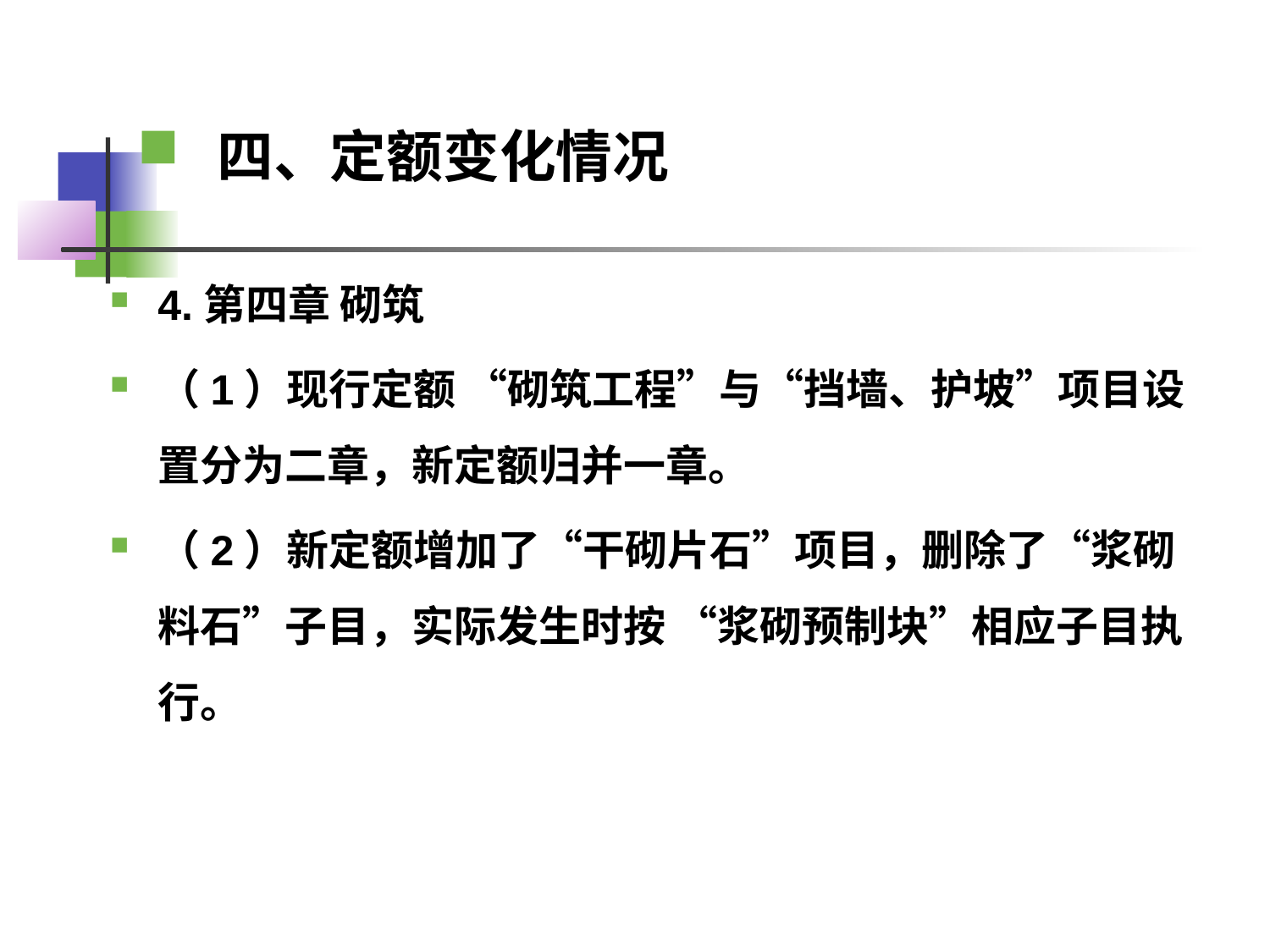

四、定额变化情况
4.第四章 砌筑
（1）现行定额 “砌筑工程”与“挡墙、护坡”项目设置分为二章，新定额归并一章。
（2）新定额增加了“干砌片石”项目，删除了“浆砌料石”子目，实际发生时按 “浆砌预制块”相应子目执行。